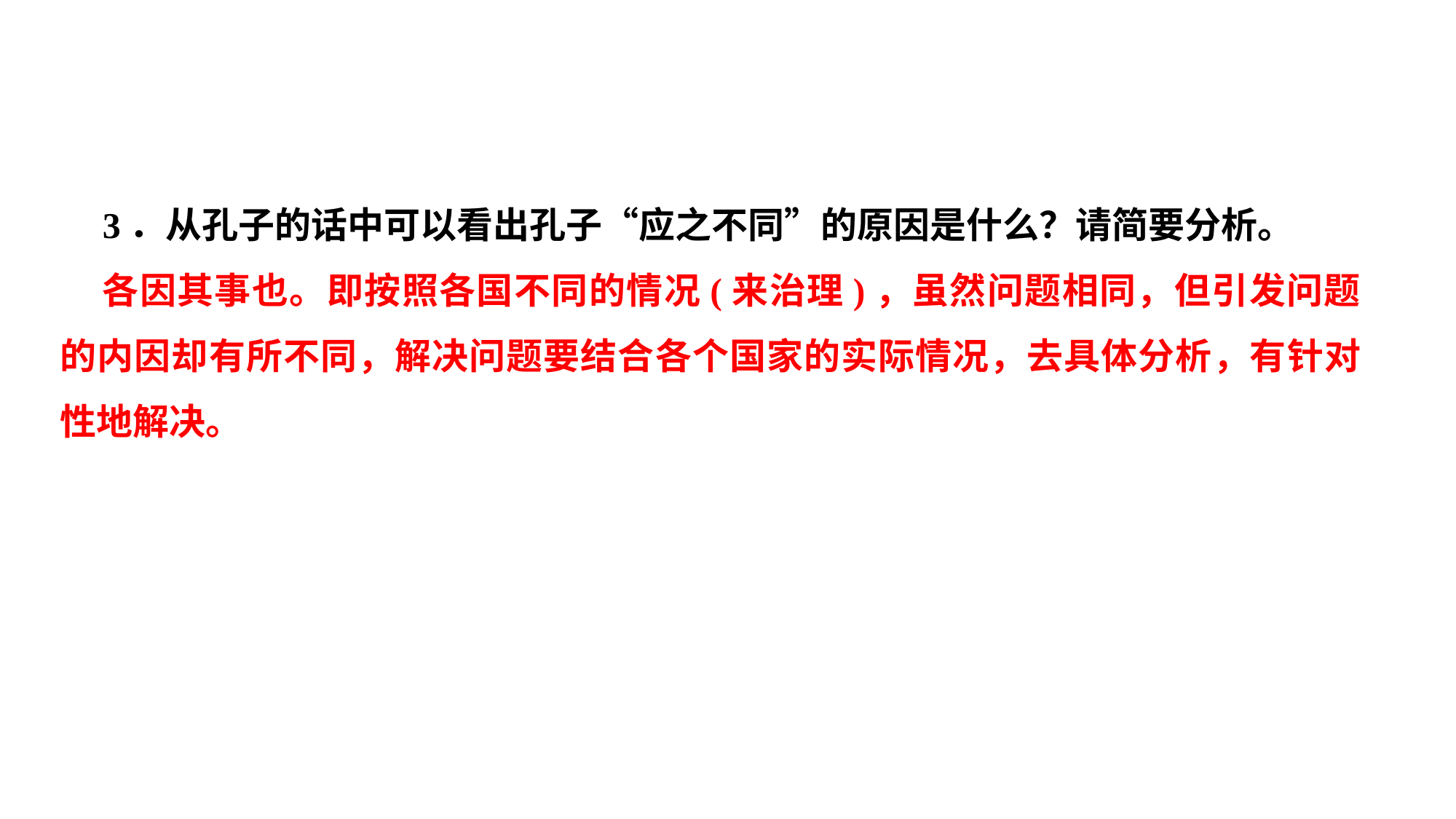

3．从孔子的话中可以看出孔子“应之不同”的原因是什么？请简要分析。
各因其事也。即按照各国不同的情况(来治理)，虽然问题相同，但引发问题的内因却有所不同，解决问题要结合各个国家的实际情况，去具体分析，有针对性地解决。